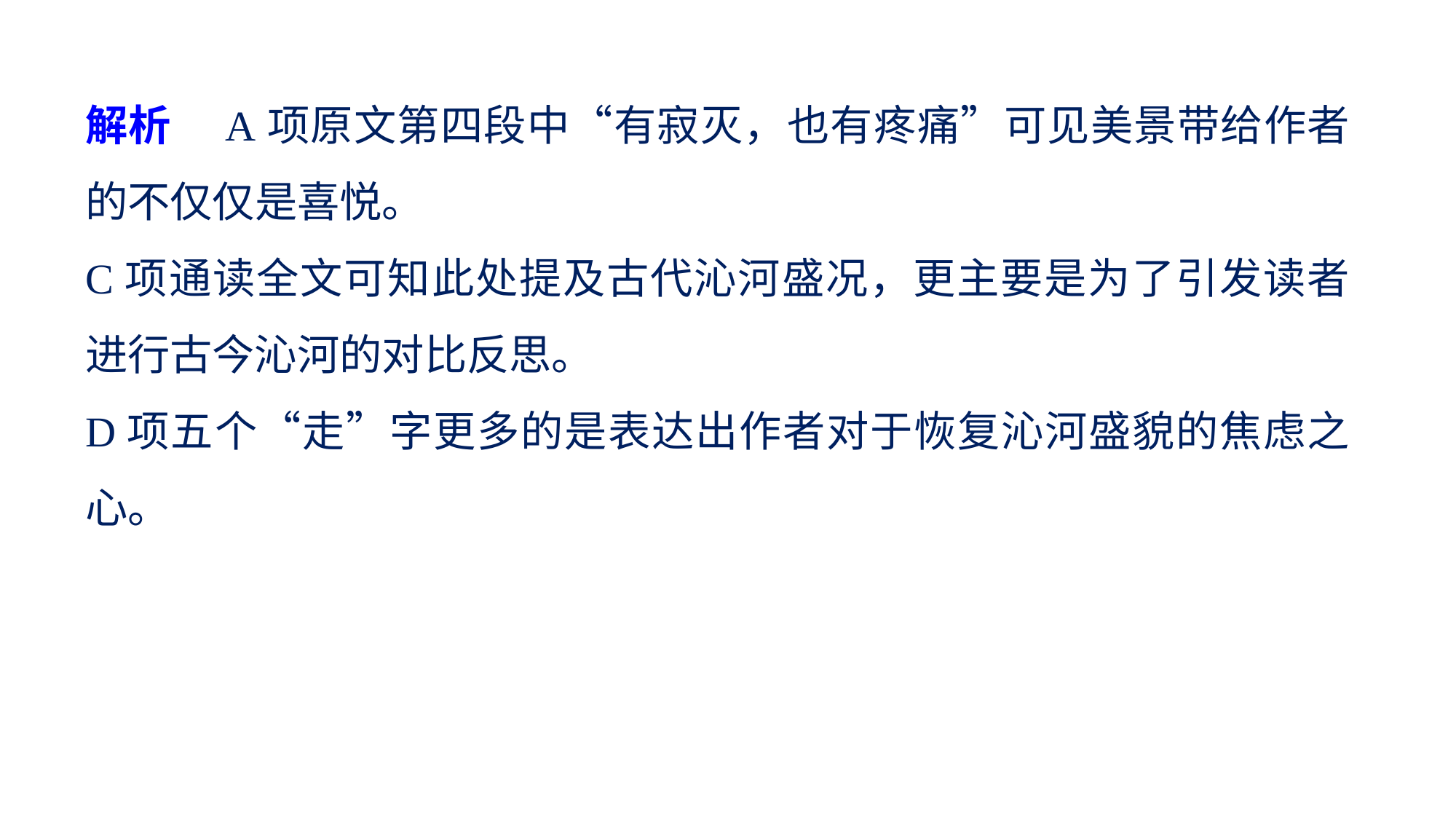

解析　A项原文第四段中“有寂灭，也有疼痛”可见美景带给作者的不仅仅是喜悦。
C项通读全文可知此处提及古代沁河盛况，更主要是为了引发读者进行古今沁河的对比反思。
D项五个“走”字更多的是表达出作者对于恢复沁河盛貌的焦虑之心。